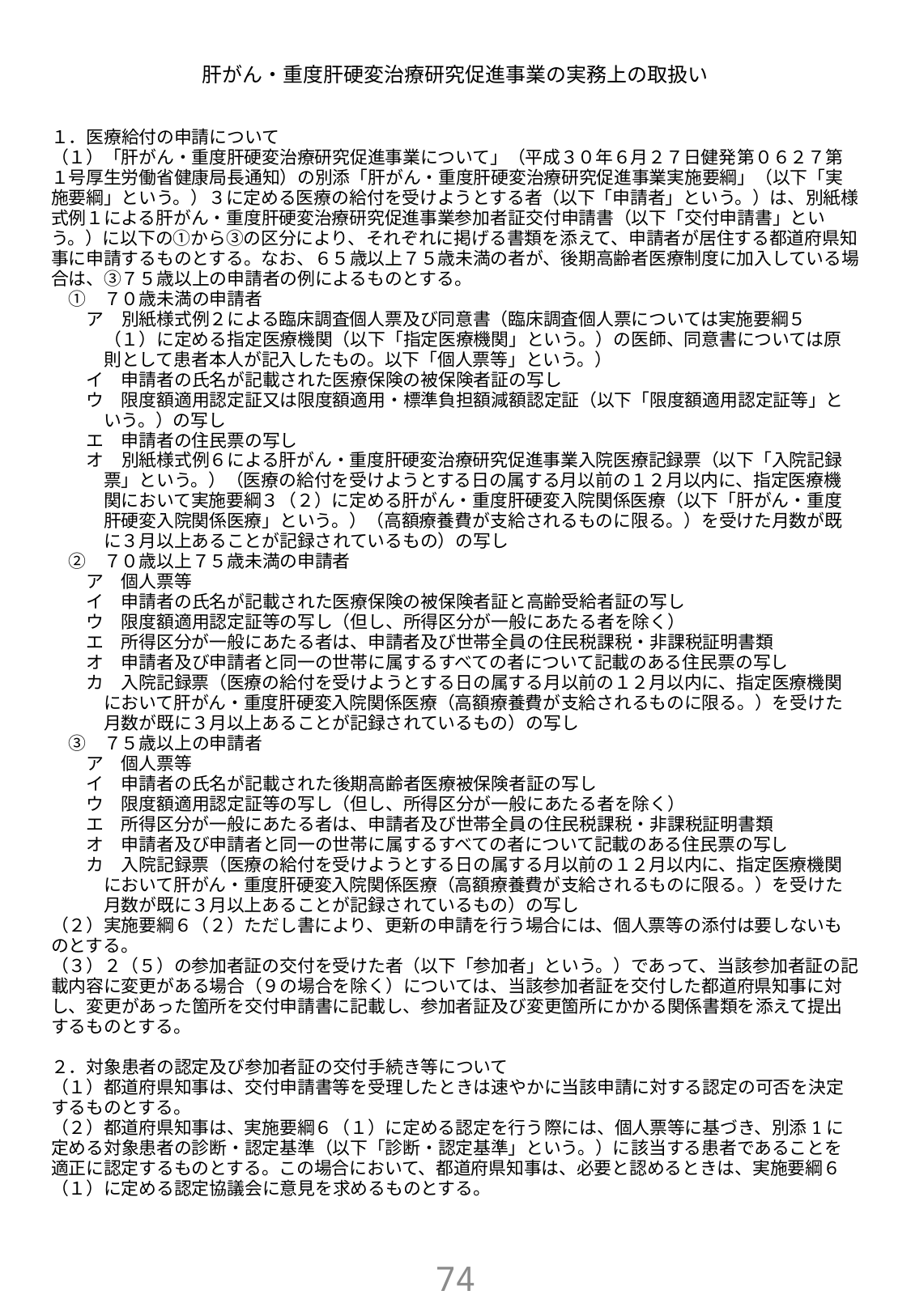

肝がん・重度肝硬変治療研究促進事業の実務上の取扱い

１．医療給付の申請について
（１）「肝がん・重度肝硬変治療研究促進事業について」（平成３０年６月２７日健発第０６２７第１号厚生労働省健康局長通知）の別添「肝がん・重度肝硬変治療研究促進事業実施要綱」（以下「実施要綱」という。）３に定める医療の給付を受けようとする者（以下「申請者」という。）は、別紙様式例１による肝がん・重度肝硬変治療研究促進事業参加者証交付申請書（以下「交付申請書」という。）に以下の①から③の区分により、それぞれに掲げる書類を添えて、申請者が居住する都道府県知事に申請するものとする。なお、６５歳以上７５歳未満の者が、後期高齢者医療制度に加入している場合は、③７５歳以上の申請者の例によるものとする。
　①　７０歳未満の申請者
　　ア　別紙様式例２による臨床調査個人票及び同意書（臨床調査個人票については実施要綱５
　　　（１）に定める指定医療機関（以下「指定医療機関」という。）の医師、同意書については原
　　　則として患者本人が記入したもの。以下「個人票等」という。）
　　イ　申請者の氏名が記載された医療保険の被保険者証の写し
　　ウ　限度額適用認定証又は限度額適用・標準負担額減額認定証（以下「限度額適用認定証等」と
　　　いう。）の写し
　　エ　申請者の住民票の写し
　　オ　別紙様式例６による肝がん・重度肝硬変治療研究促進事業入院医療記録票（以下「入院記録
　　　票」という。）（医療の給付を受けようとする日の属する月以前の１２月以内に、指定医療機
　　　関において実施要綱３（２）に定める肝がん・重度肝硬変入院関係医療（以下「肝がん・重度
　　　肝硬変入院関係医療」という。）（高額療養費が支給されるものに限る。）を受けた月数が既
　　　に３月以上あることが記録されているもの）の写し
　②　７０歳以上７５歳未満の申請者
　　ア　個人票等
　　イ　申請者の氏名が記載された医療保険の被保険者証と高齢受給者証の写し
　　ウ　限度額適用認定証等の写し（但し、所得区分が一般にあたる者を除く）
　　エ　所得区分が一般にあたる者は、申請者及び世帯全員の住民税課税・非課税証明書類
　　オ　申請者及び申請者と同一の世帯に属するすべての者について記載のある住民票の写し
　　カ　入院記録票（医療の給付を受けようとする日の属する月以前の１２月以内に、指定医療機関
　　　において肝がん・重度肝硬変入院関係医療（高額療養費が支給されるものに限る。）を受けた
　　　月数が既に３月以上あることが記録されているもの）の写し
　③　７５歳以上の申請者
　　ア　個人票等
　　イ　申請者の氏名が記載された後期高齢者医療被保険者証の写し
　　ウ　限度額適用認定証等の写し（但し、所得区分が一般にあたる者を除く）
　　エ　所得区分が一般にあたる者は、申請者及び世帯全員の住民税課税・非課税証明書類
　　オ　申請者及び申請者と同一の世帯に属するすべての者について記載のある住民票の写し
　　カ　入院記録票（医療の給付を受けようとする日の属する月以前の１２月以内に、指定医療機関
　　　において肝がん・重度肝硬変入院関係医療（高額療養費が支給されるものに限る。）を受けた
　　　月数が既に３月以上あることが記録されているもの）の写し
（２）実施要綱６（２）ただし書により、更新の申請を行う場合には、個人票等の添付は要しないものとする。
（３）２（５）の参加者証の交付を受けた者（以下「参加者」という。）であって、当該参加者証の記載内容に変更がある場合（９の場合を除く）については、当該参加者証を交付した都道府県知事に対し、変更があった箇所を交付申請書に記載し、参加者証及び変更箇所にかかる関係書類を添えて提出するものとする。

２．対象患者の認定及び参加者証の交付手続き等について
（１）都道府県知事は、交付申請書等を受理したときは速やかに当該申請に対する認定の可否を決定するものとする。
（２）都道府県知事は、実施要綱６（１）に定める認定を行う際には、個人票等に基づき、別添1に定める対象患者の診断・認定基準（以下「診断・認定基準」という。）に該当する患者であることを適正に認定するものとする。この場合において、都道府県知事は、必要と認めるときは、実施要綱６（１）に定める認定協議会に意見を求めるものとする。
74